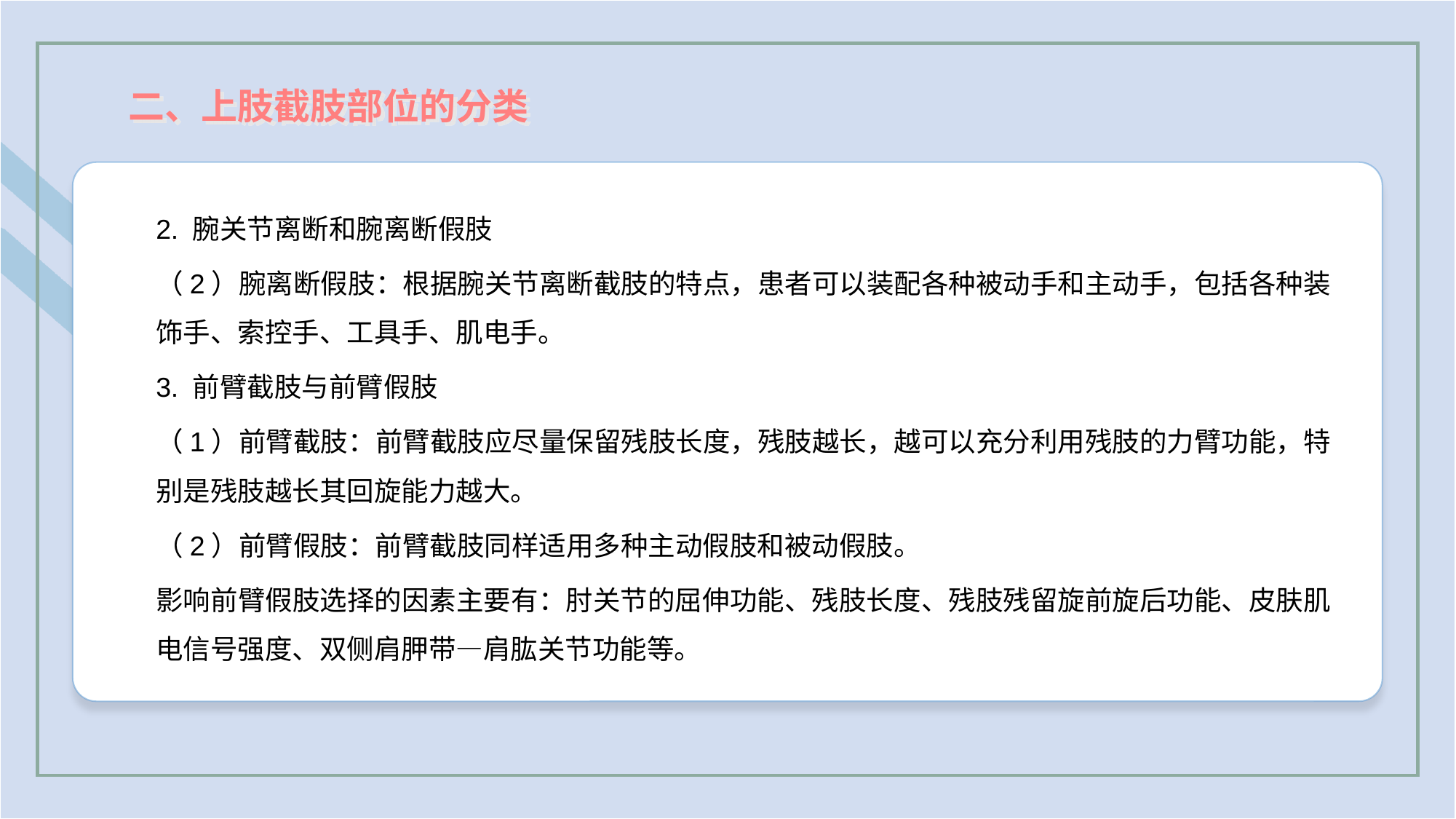

二、上肢截肢部位的分类

2. 腕关节离断和腕离断假肢
（2）腕离断假肢：根据腕关节离断截肢的特点，患者可以装配各种被动手和主动手，包括各种装饰手、索控手、工具手、肌电手。
3. 前臂截肢与前臂假肢
（1）前臂截肢：前臂截肢应尽量保留残肢长度，残肢越长，越可以充分利用残肢的力臂功能，特别是残肢越长其回旋能力越大。
（2）前臂假肢：前臂截肢同样适用多种主动假肢和被动假肢。
影响前臂假肢选择的因素主要有：肘关节的屈伸功能、残肢长度、残肢残留旋前旋后功能、皮肤肌电信号强度、双侧肩胛带—肩肱关节功能等。